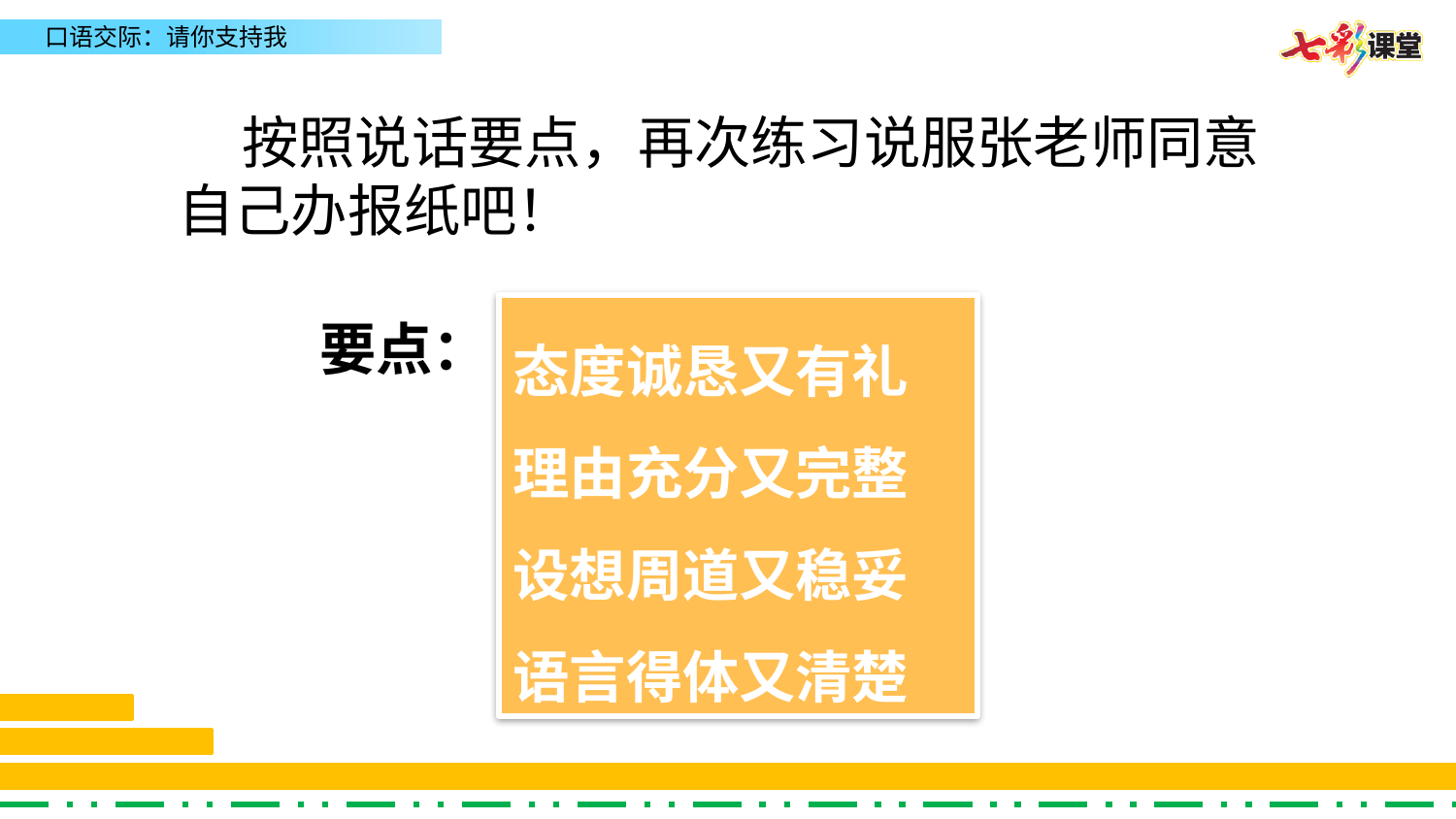

按照说话要点，再次练习说服张老师同意自己办报纸吧！
态度诚恳又有礼
理由充分又完整
设想周道又稳妥
语言得体又清楚
要点：